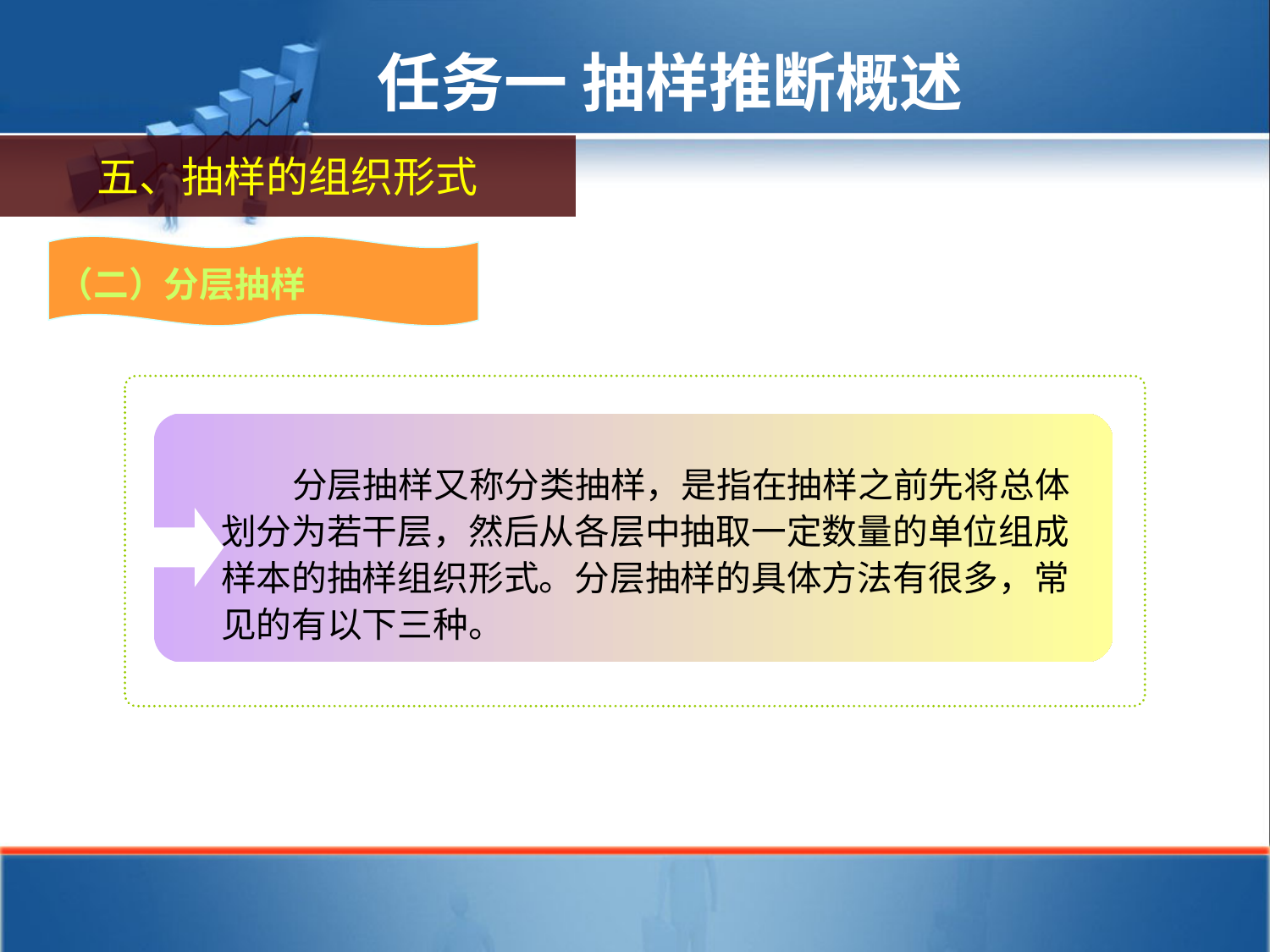

任务一 抽样推断概述
五、抽样的组织形式

（二）分层抽样

        分层抽样又称分类抽样，是指在抽样之前先将总体划分为若干层，然后从各层中抽取一定数量的单位组成样本的抽样组织形式。分层抽样的具体方法有很多，常见的有以下三种。